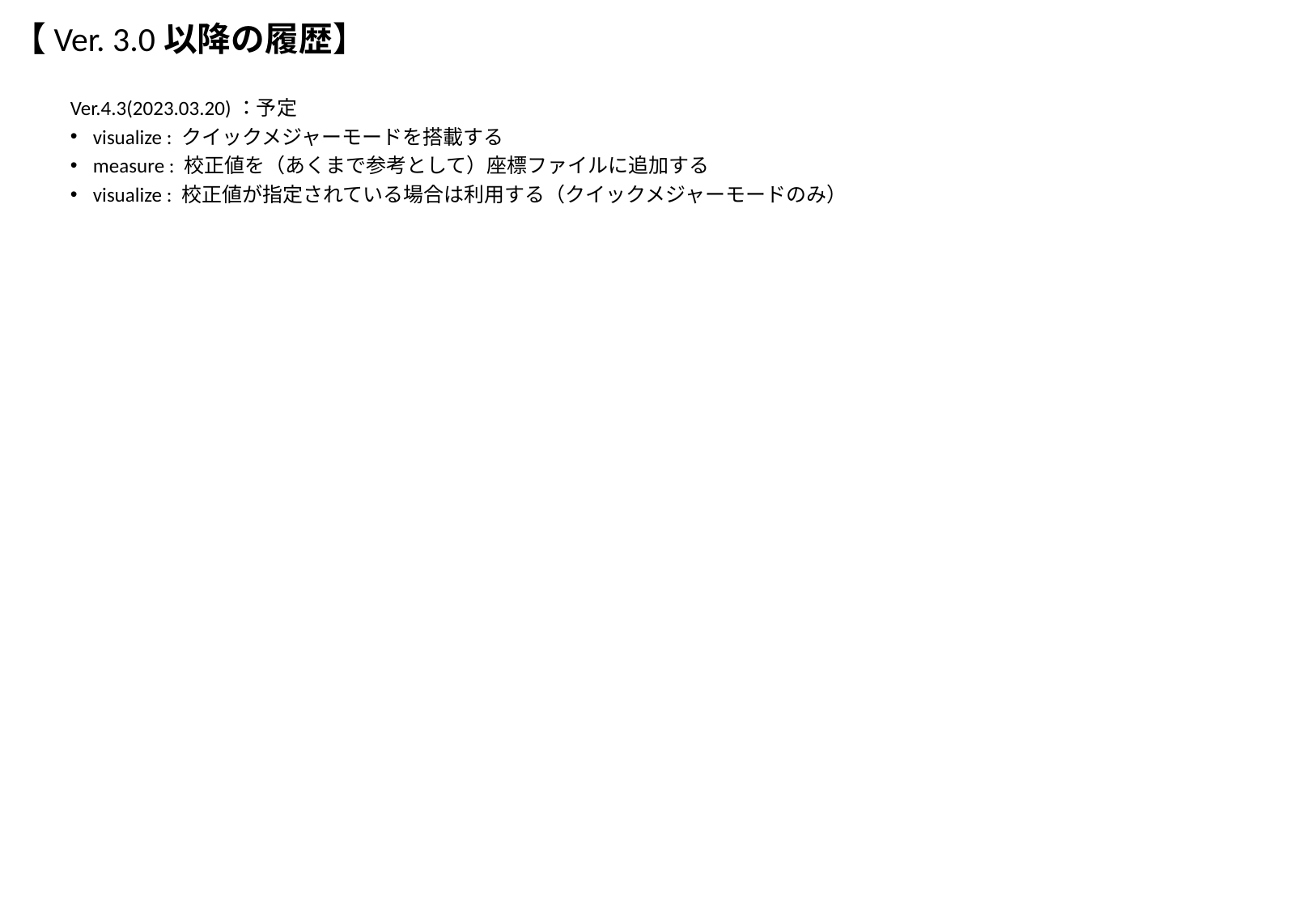

# 【Ver. 3.0以降の履歴】
Ver.4.3(2023.03.20)：予定
visualize : クイックメジャーモードを搭載する
measure : 校正値を（あくまで参考として）座標ファイルに追加する
visualize : 校正値が指定されている場合は利用する（クイックメジャーモードのみ）